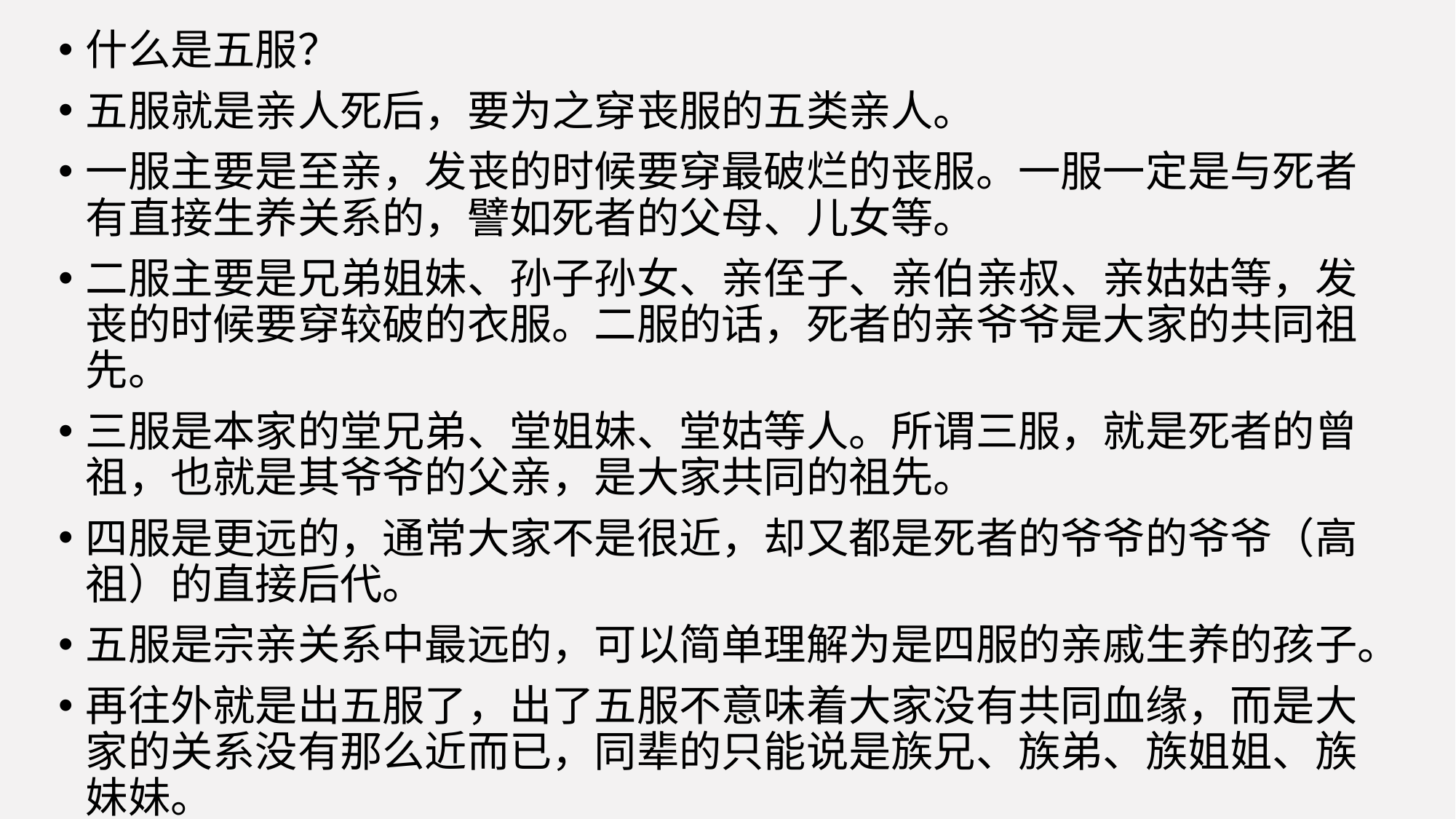

什么是五服？
五服就是亲人死后，要为之穿丧服的五类亲人。
一服主要是至亲，发丧的时候要穿最破烂的丧服。一服一定是与死者有直接生养关系的，譬如死者的父母、儿女等。
二服主要是兄弟姐妹、孙子孙女、亲侄子、亲伯亲叔、亲姑姑等，发丧的时候要穿较破的衣服。二服的话，死者的亲爷爷是大家的共同祖先。
三服是本家的堂兄弟、堂姐妹、堂姑等人。所谓三服，就是死者的曾祖，也就是其爷爷的父亲，是大家共同的祖先。
四服是更远的，通常大家不是很近，却又都是死者的爷爷的爷爷（高祖）的直接后代。
五服是宗亲关系中最远的，可以简单理解为是四服的亲戚生养的孩子。
再往外就是出五服了，出了五服不意味着大家没有共同血缘，而是大家的关系没有那么近而已，同辈的只能说是族兄、族弟、族姐姐、族妹妹。